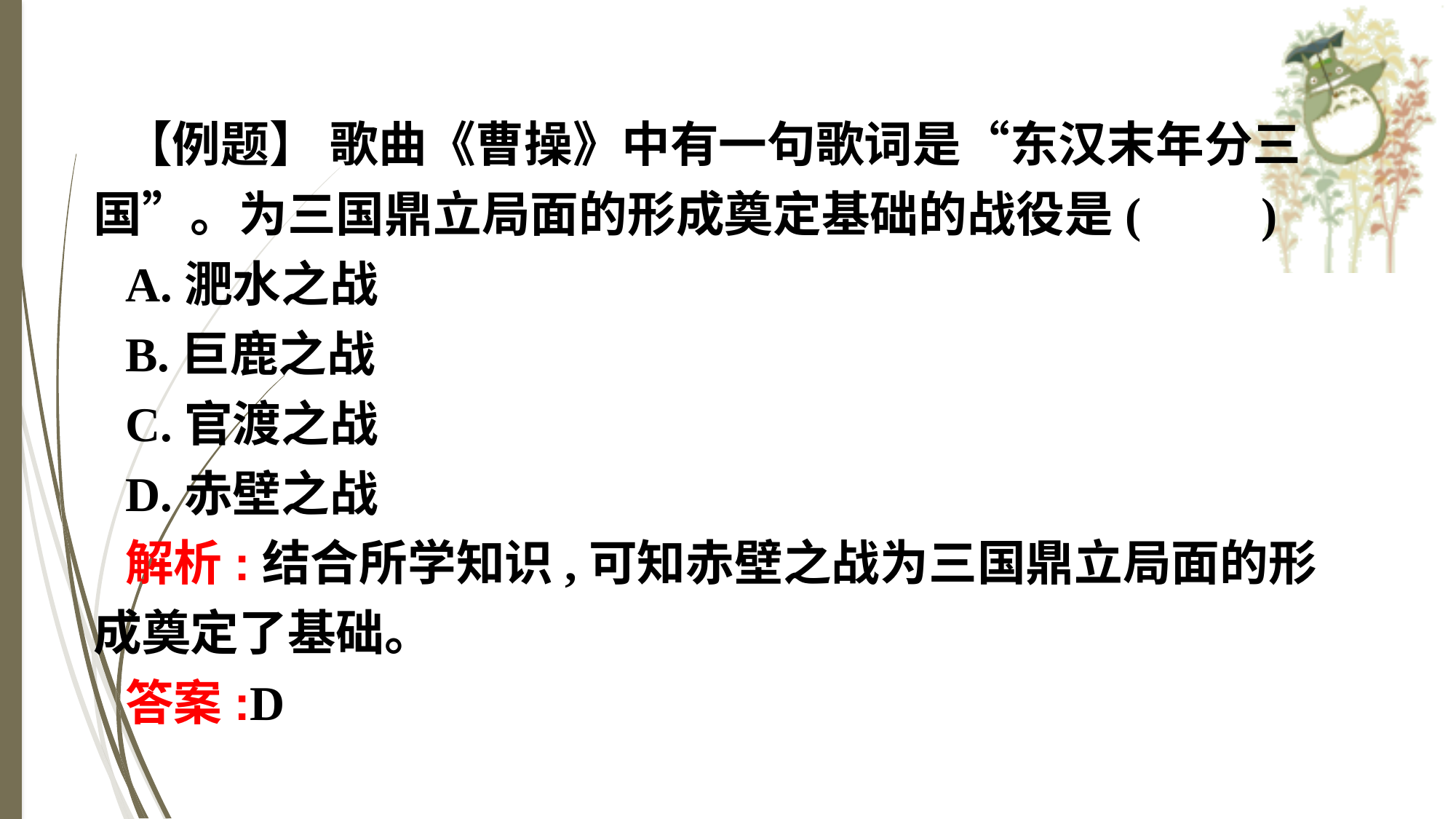

【例题】 歌曲《曹操》中有一句歌词是“东汉末年分三国”。为三国鼎立局面的形成奠定基础的战役是(　　)
A.淝水之战
B.巨鹿之战
C.官渡之战
D.赤壁之战
解析:结合所学知识,可知赤壁之战为三国鼎立局面的形成奠定了基础。
答案:D